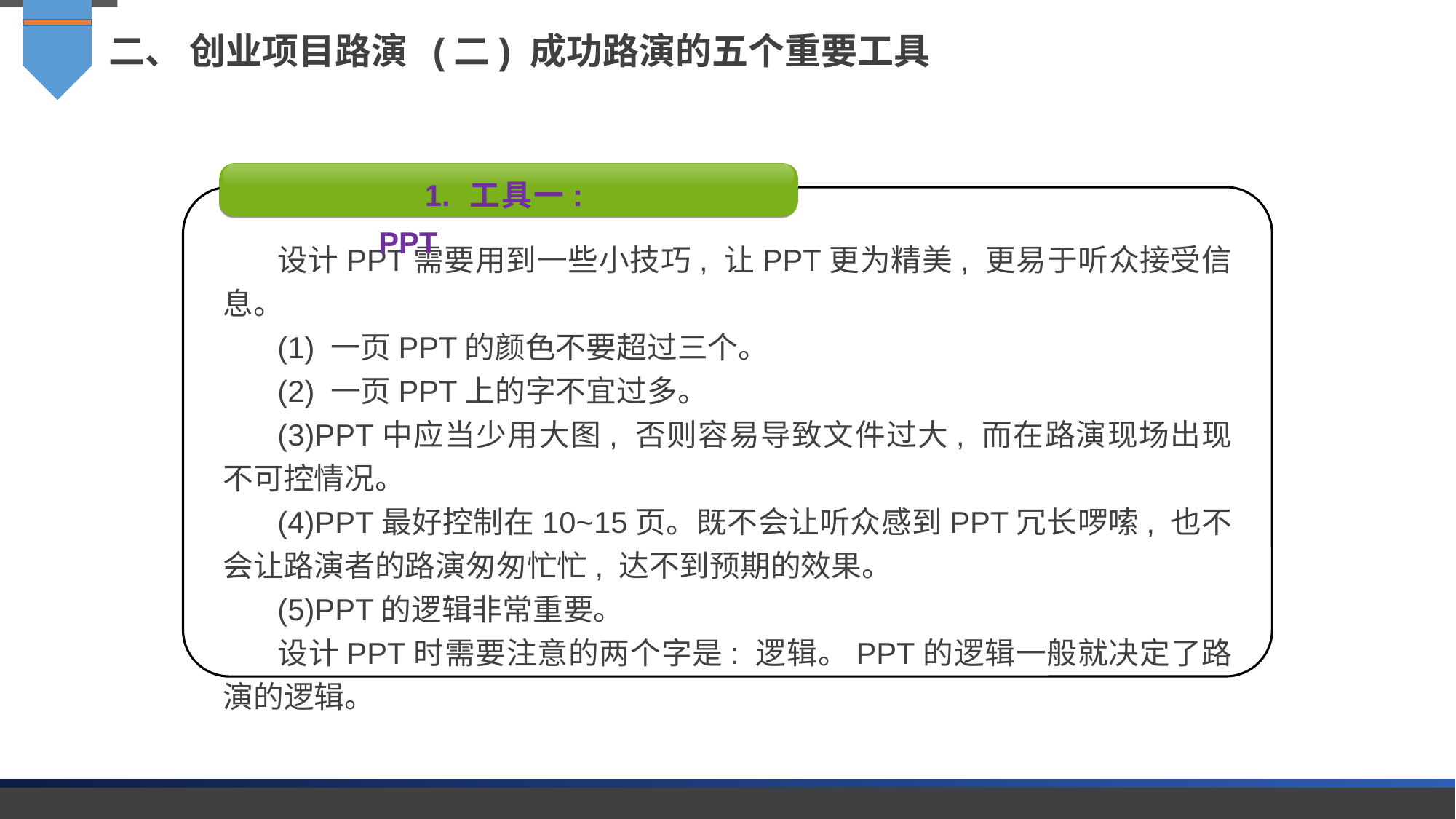

二、 创业项目路演  (二) 成功路演的五个重要工具
1. 工具一: PPT

设计PPT需要用到一些小技巧, 让PPT更为精美, 更易于听众接受信息。
(1) 一页PPT的颜色不要超过三个。
(2) 一页PPT上的字不宜过多。
(3)PPT中应当少用大图, 否则容易导致文件过大, 而在路演现场出现不可控情况。
(4)PPT最好控制在10~15页。既不会让听众感到PPT冗长啰嗦, 也不会让路演者的路演匆匆忙忙, 达不到预期的效果。
(5)PPT的逻辑非常重要。
设计PPT时需要注意的两个字是: 逻辑。PPT的逻辑一般就决定了路演的逻辑。